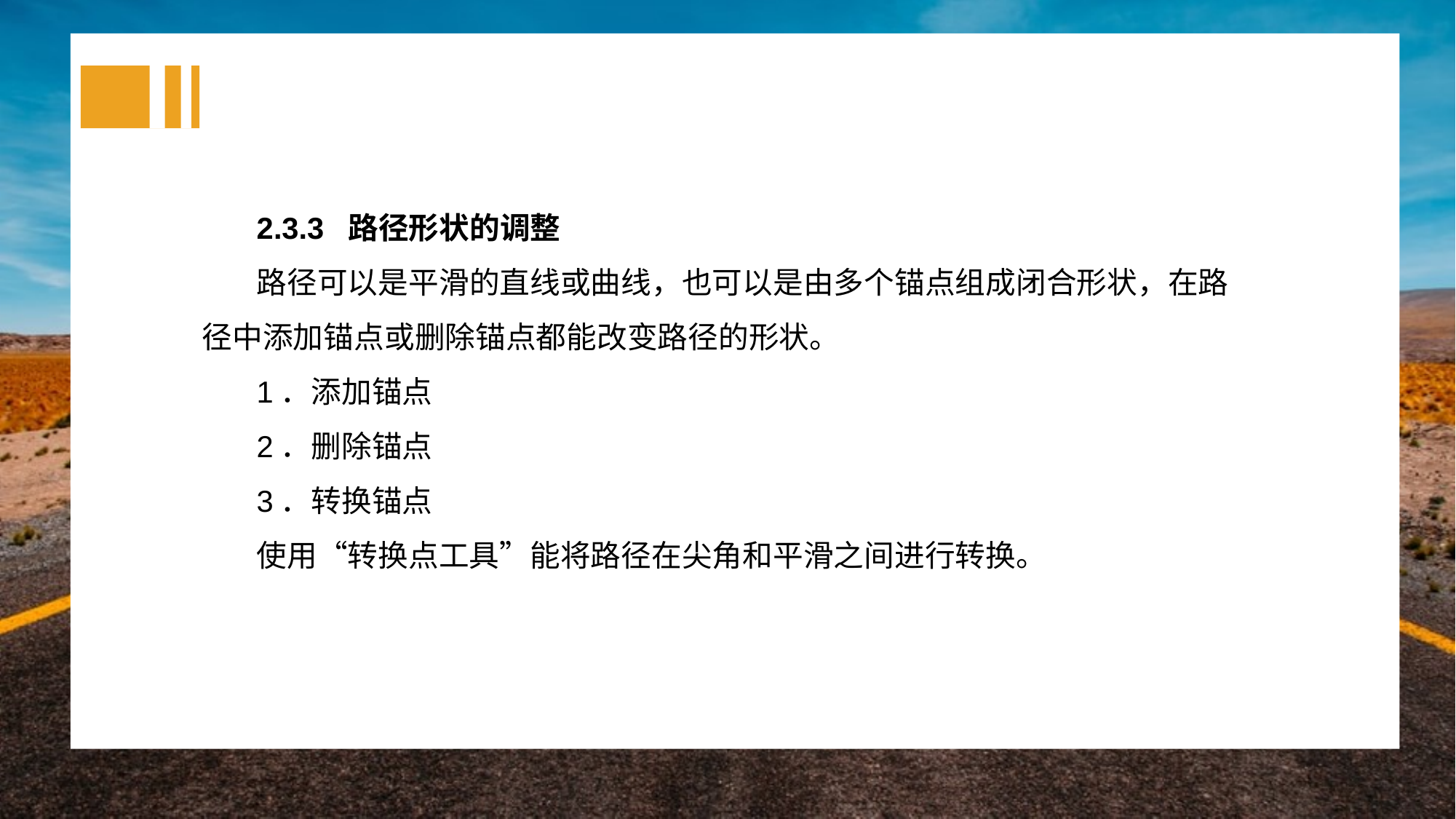

2.3.3  路径形状的调整
路径可以是平滑的直线或曲线，也可以是由多个锚点组成闭合形状，在路径中添加锚点或删除锚点都能改变路径的形状。
1．添加锚点
2．删除锚点
3．转换锚点
使用“转换点工具”能将路径在尖角和平滑之间进行转换。